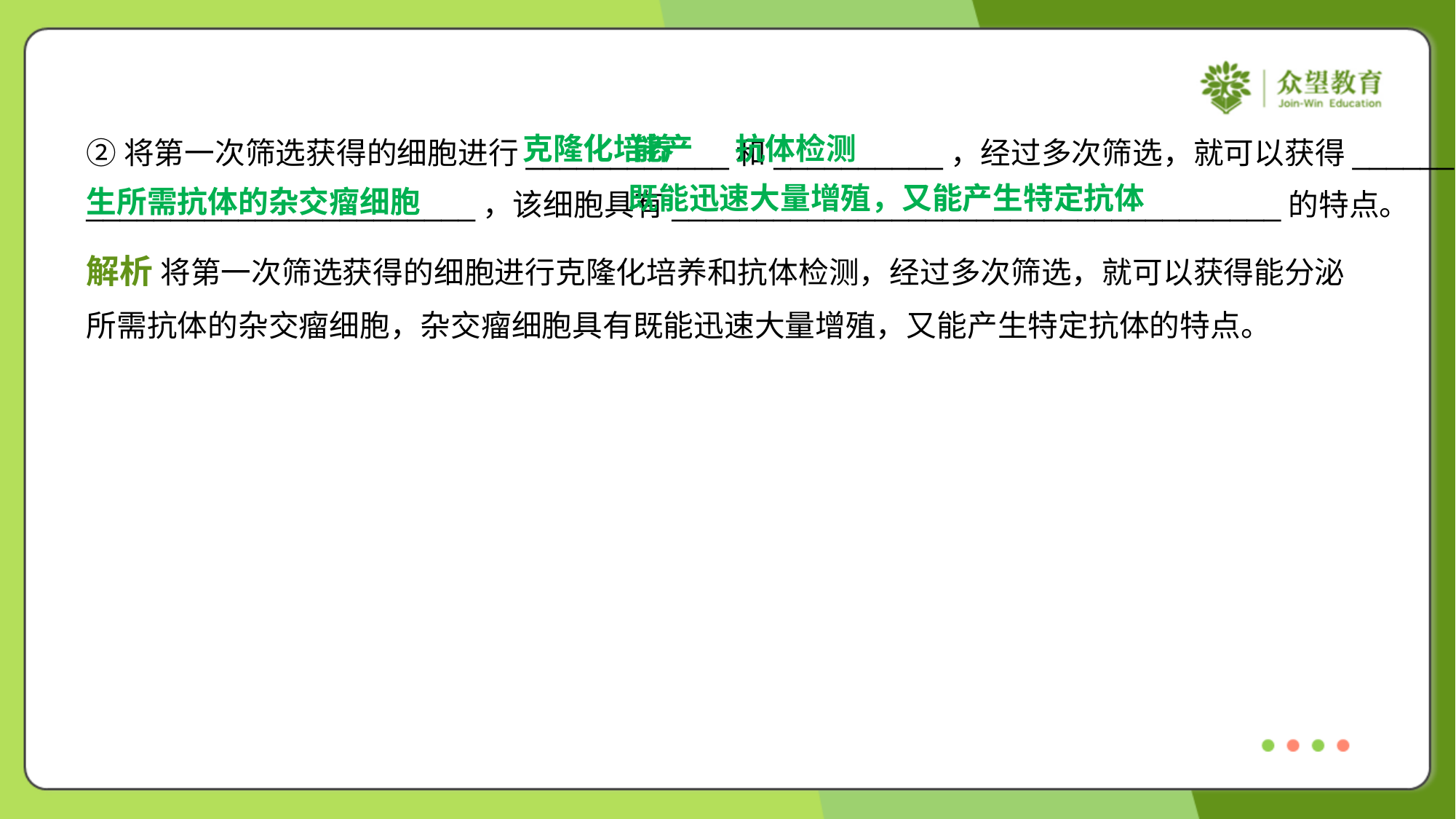

能产
生所需抗体的杂交瘤细胞
克隆化培养
抗体检测
②将第一次筛选获得的细胞进行____________和__________，经过多次筛选，就可以获得______
_______________________，该细胞具有____________________________________的特点。
既能迅速大量增殖，又能产生特定抗体
解析 将第一次筛选获得的细胞进行克隆化培养和抗体检测，经过多次筛选，就可以获得能分泌
所需抗体的杂交瘤细胞，杂交瘤细胞具有既能迅速大量增殖，又能产生特定抗体的特点。